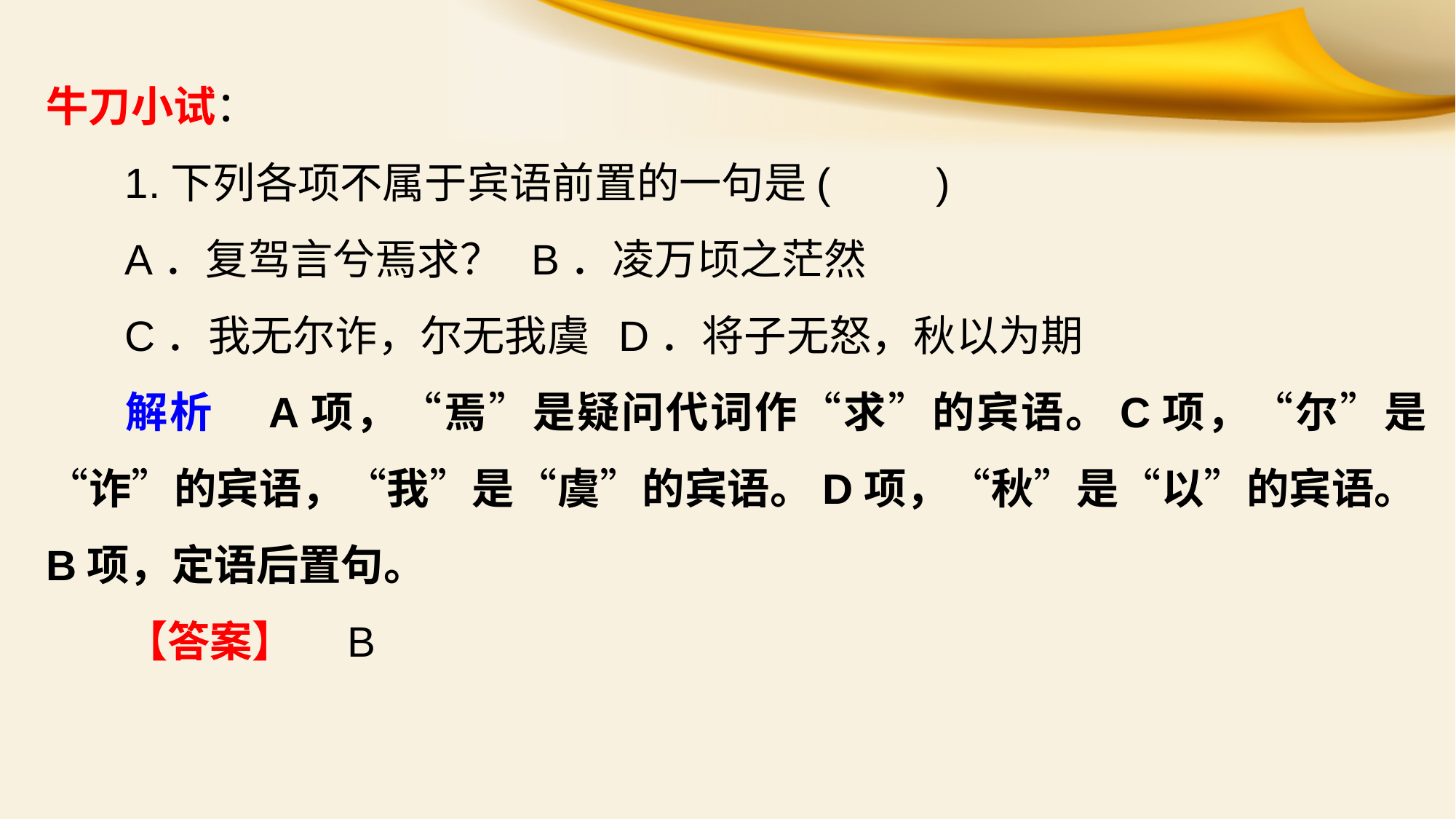

牛刀小试：
1.下列各项不属于宾语前置的一句是(　　)
A．复驾言兮焉求？  B．凌万顷之茫然
C．我无尔诈，尔无我虞  D．将子无怒，秋以为期
解析　A项，“焉”是疑问代词作“求”的宾语。C项，“尔”是“诈”的宾语，“我”是“虞”的宾语。D项，“秋”是“以”的宾语。B项，定语后置句。
【答案】　B